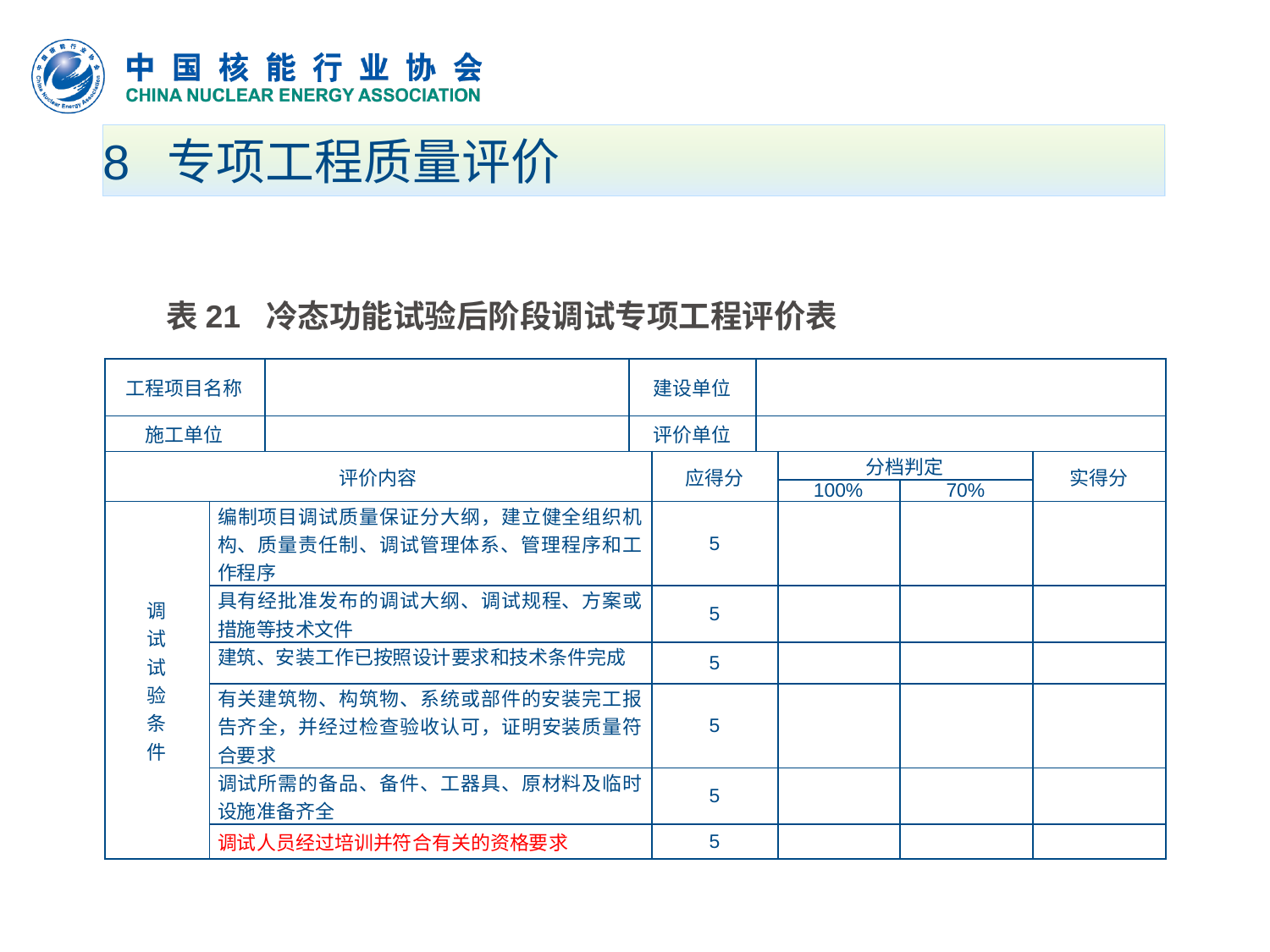

# 8  专项工程质量评价
             表21  冷态功能试验后阶段调试专项工程评价表

| 工程项目名称 |  |  | 建设单位 |  |  |  |  |  |
| --- | --- | --- | --- | --- | --- | --- | --- | --- |
| 施工单位 |  |  | 评价单位 |  |  |  |  |  |
| 评价内容 |  |  |  | 应得分 |  | 分档判定 |  | 实得分 |
|  |  |  |  |  |  | 100% | 70% |  |
| 调 试 试 验 条 件 | 编制项目调试质量保证分大纲，建立健全组织机构、质量责任制、调试管理体系、管理程序和工作程序 |  |  | 5 |  |  |  |  |
|  | 具有经批准发布的调试大纲、调试规程、方案或措施等技术文件 |  |  | 5 |  |  |  |  |
|  | 建筑、安装工作已按照设计要求和技术条件完成 |  |  | 5 |  |  |  |  |
|  | 有关建筑物、构筑物、系统或部件的安装完工报告齐全，并经过检查验收认可，证明安装质量符合要求 |  |  | 5 |  |  |  |  |
|  | 调试所需的备品、备件、工器具、原材料及临时设施准备齐全 |  |  | 5 |  |  |  |  |
|  | 调试人员经过培训并符合有关的资格要求 |  |  | 5 |  |  |  |  |